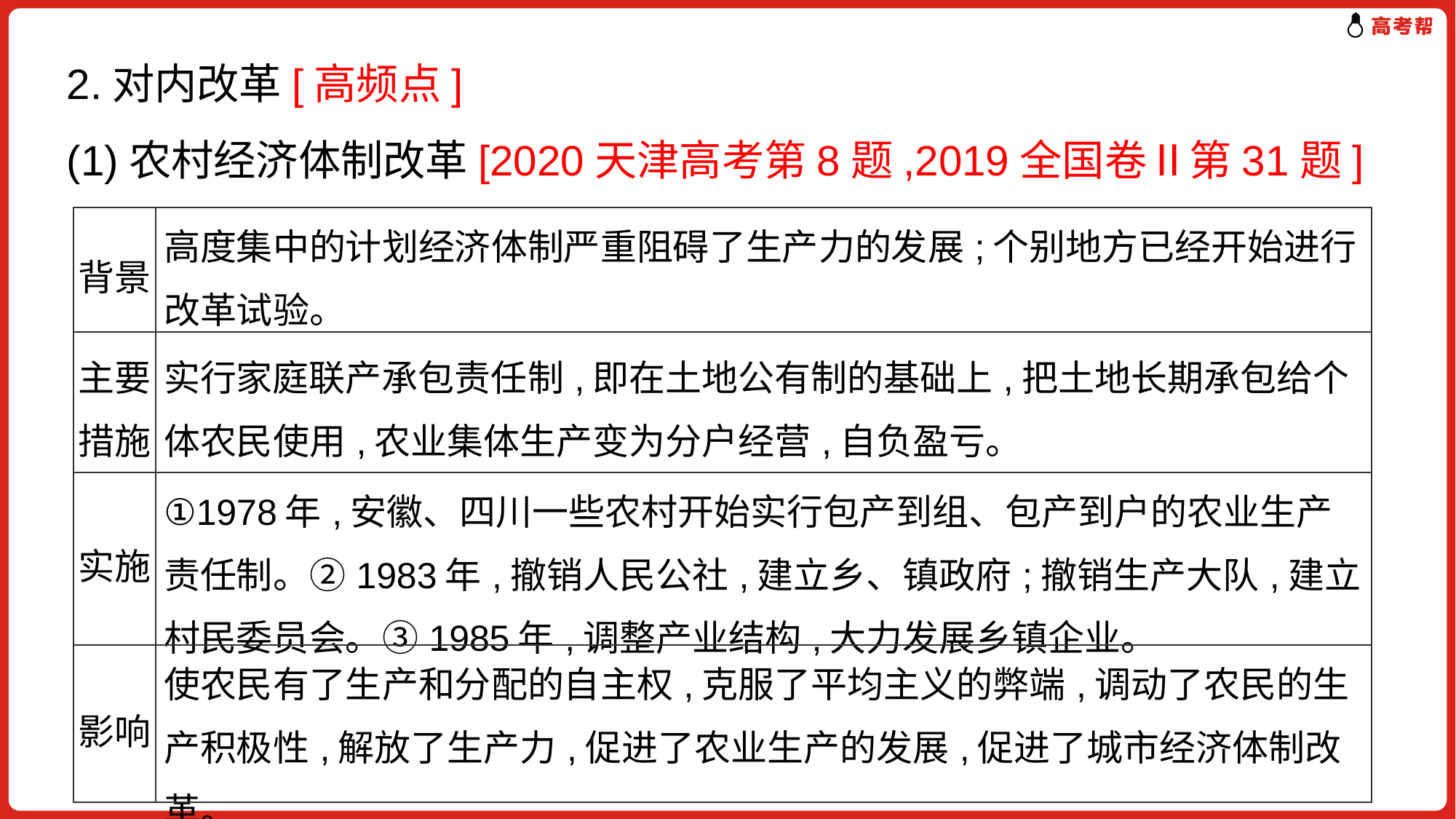

2.对内改革[高频点]
(1)农村经济体制改革[2020天津高考第8题,2019全国卷Ⅱ第31题]
| 背景 | 高度集中的计划经济体制严重阻碍了生产力的发展;个别地方已经开始进行改革试验。 |
| --- | --- |
| 主要措施 | 实行家庭联产承包责任制,即在土地公有制的基础上,把土地长期承包给个体农民使用,农业集体生产变为分户经营,自负盈亏。 |
| 实施 | ①1978年,安徽、四川一些农村开始实行包产到组、包产到户的农业生产责任制。②1983年,撤销人民公社,建立乡、镇政府;撤销生产大队,建立村民委员会。③1985年,调整产业结构,大力发展乡镇企业。 |
| 影响 | 使农民有了生产和分配的自主权,克服了平均主义的弊端,调动了农民的生产积极性,解放了生产力,促进了农业生产的发展,促进了城市经济体制改革。 |